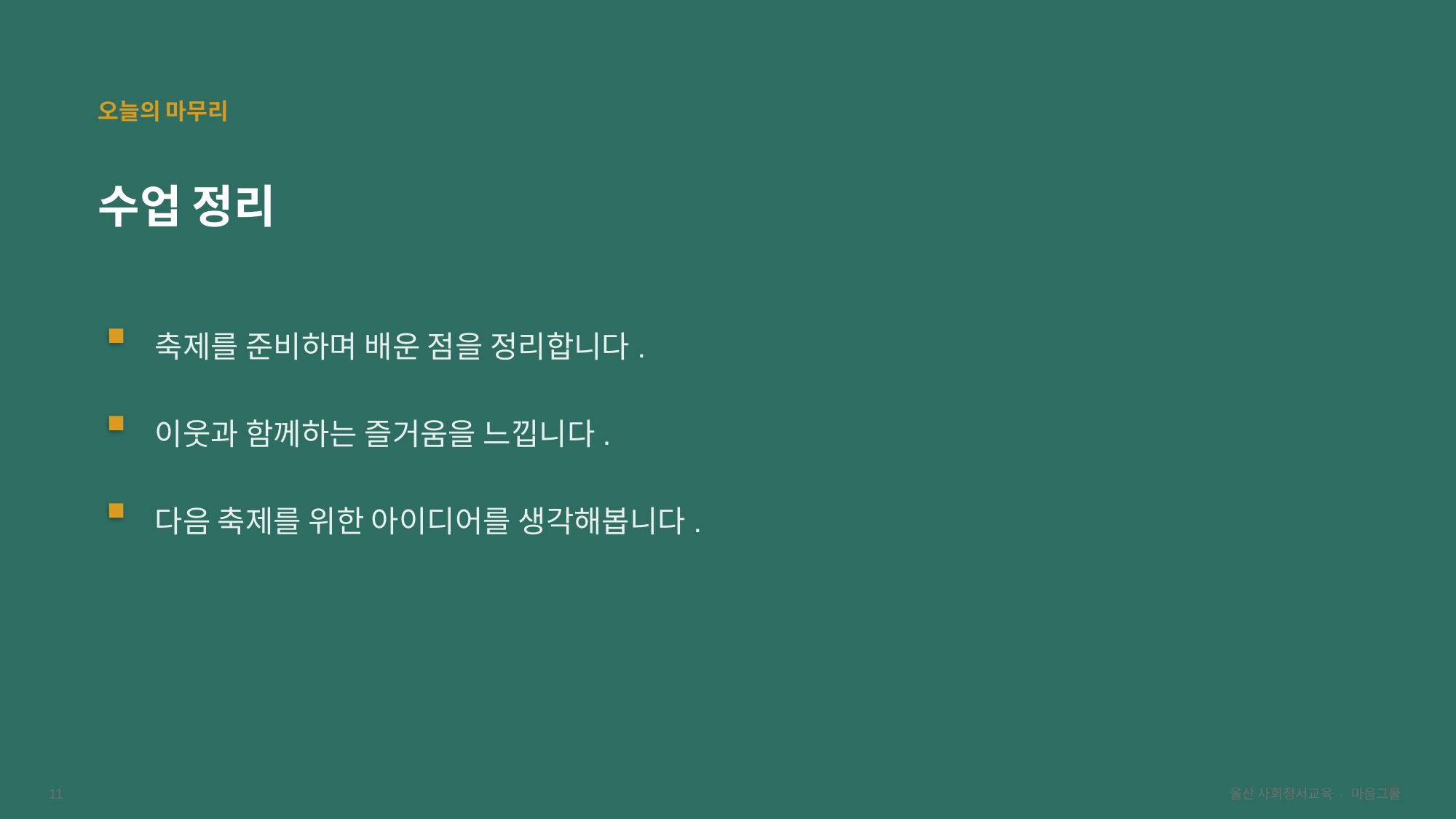

오늘의 마무리
수업 정리
축제를 준비하며 배운 점을 정리합니다.

이웃과 함께하는 즐거움을 느낍니다.

다음 축제를 위한 아이디어를 생각해봅니다.

11
울산 사회정서교육 · 마음그물